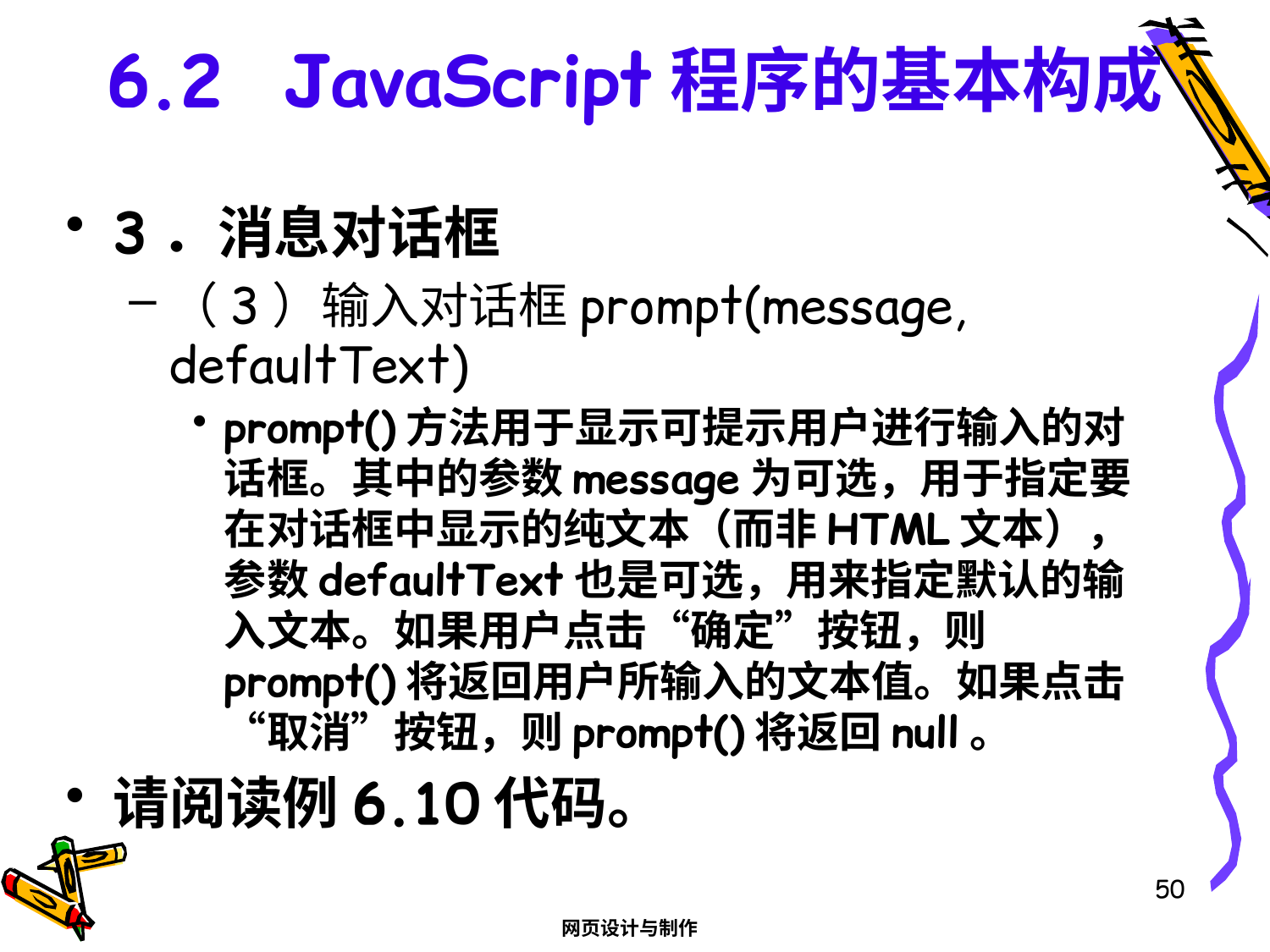

# 6.2  JavaScript程序的基本构成
3．消息对话框
（3）输入对话框prompt(message, defaultText)
prompt()方法用于显示可提示用户进行输入的对话框。其中的参数message为可选，用于指定要在对话框中显示的纯文本（而非HTML文本），参数defaultText也是可选，用来指定默认的输入文本。如果用户点击“确定”按钮，则prompt()将返回用户所输入的文本值。如果点击“取消”按钮，则prompt()将返回null。
请阅读例6.10代码。
50
网页设计与制作